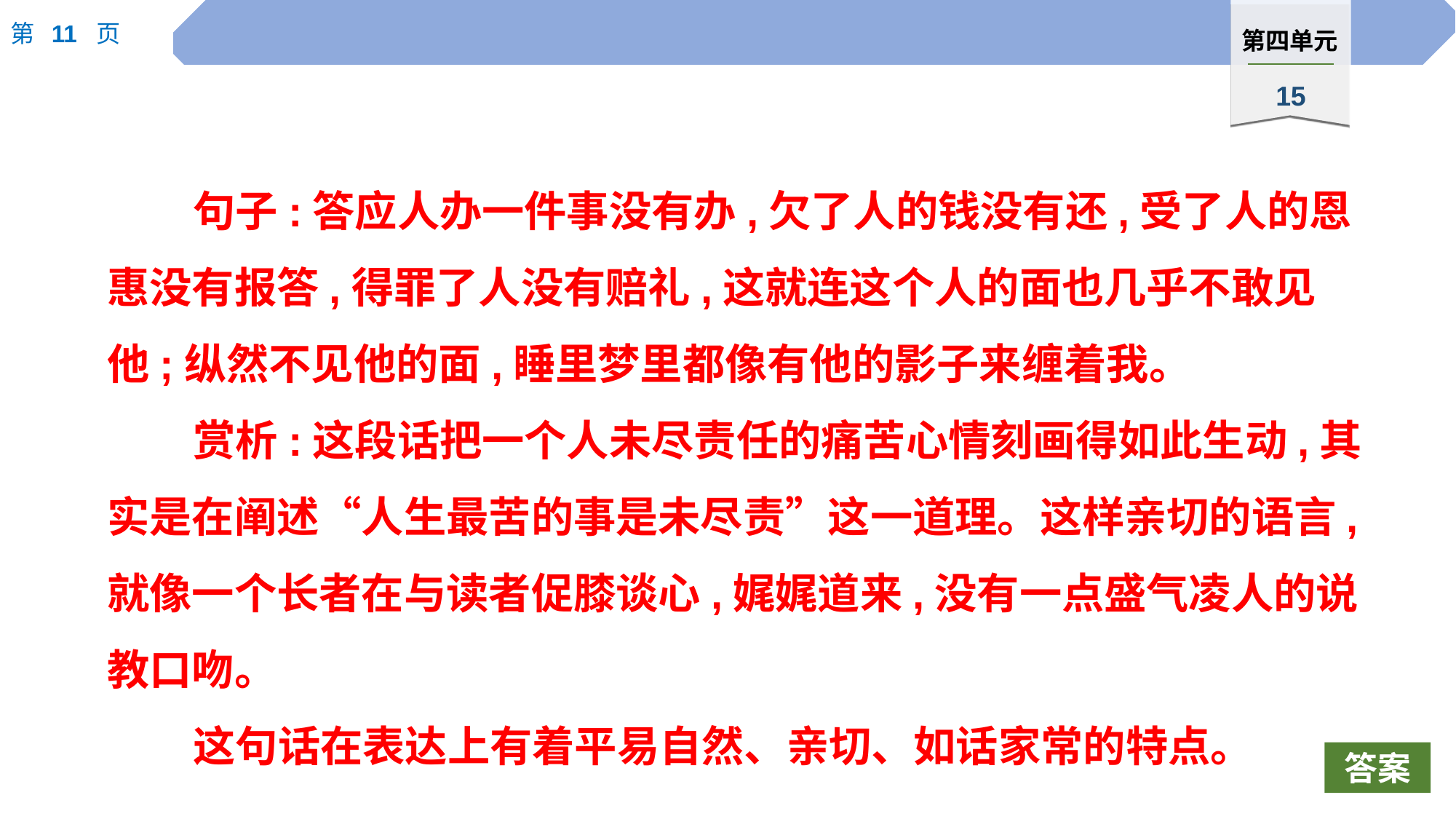

句子:答应人办一件事没有办,欠了人的钱没有还,受了人的恩惠没有报答,得罪了人没有赔礼,这就连这个人的面也几乎不敢见他;纵然不见他的面,睡里梦里都像有他的影子来缠着我。
赏析:这段话把一个人未尽责任的痛苦心情刻画得如此生动,其实是在阐述“人生最苦的事是未尽责”这一道理。这样亲切的语言,就像一个长者在与读者促膝谈心,娓娓道来,没有一点盛气凌人的说教口吻。
这句话在表达上有着平易自然、亲切、如话家常的特点。
答案